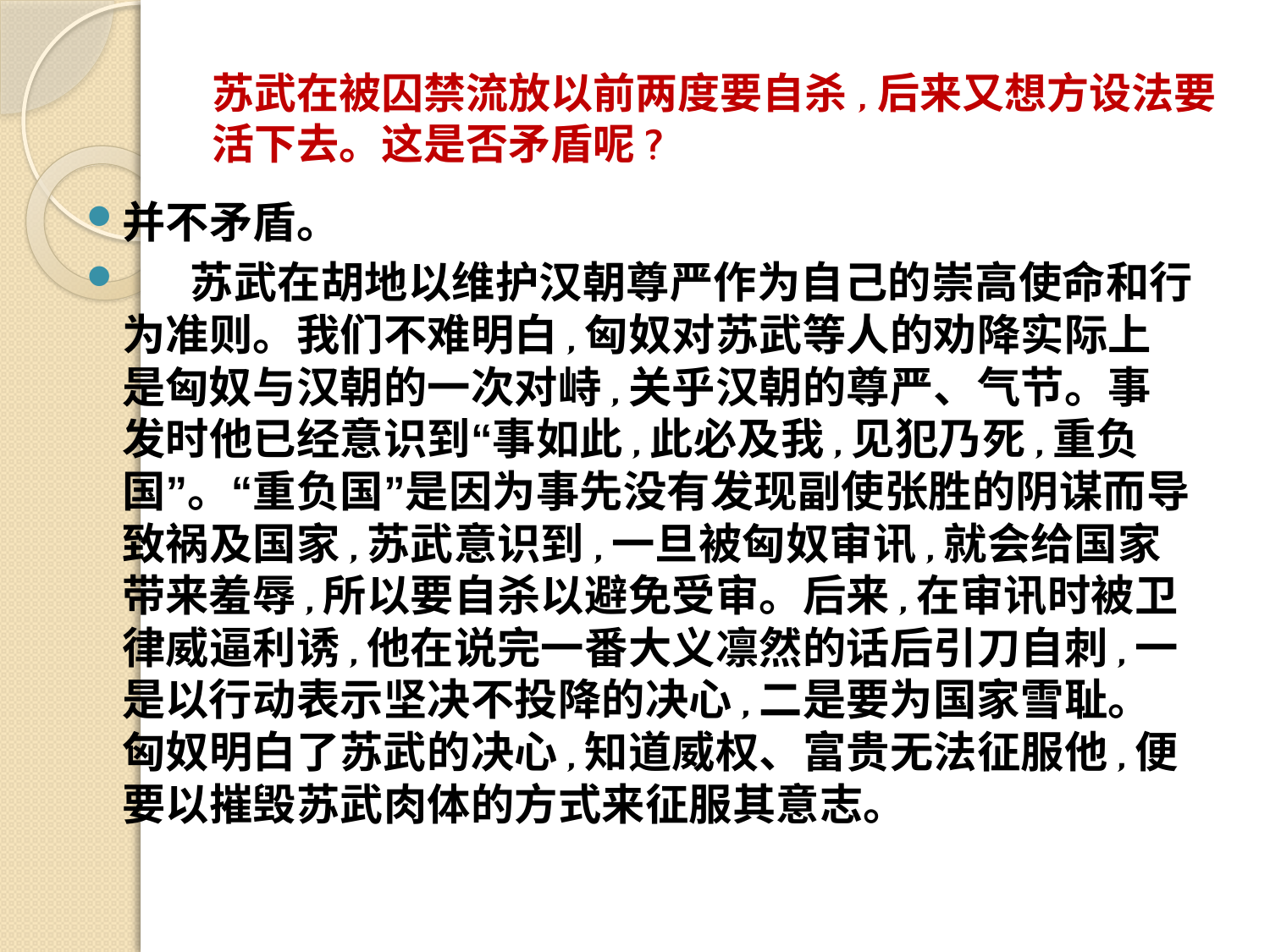

# 苏武在被囚禁流放以前两度要自杀,后来又想方设法要活下去。这是否矛盾呢?
并不矛盾。
     苏武在胡地以维护汉朝尊严作为自己的崇高使命和行为准则。我们不难明白,匈奴对苏武等人的劝降实际上是匈奴与汉朝的一次对峙,关乎汉朝的尊严、气节。事发时他已经意识到“事如此,此必及我,见犯乃死,重负国”。“重负国”是因为事先没有发现副使张胜的阴谋而导致祸及国家,苏武意识到,一旦被匈奴审讯,就会给国家带来羞辱,所以要自杀以避免受审。后来,在审讯时被卫律威逼利诱,他在说完一番大义凛然的话后引刀自刺,一是以行动表示坚决不投降的决心,二是要为国家雪耻。匈奴明白了苏武的决心,知道威权、富贵无法征服他,便要以摧毁苏武肉体的方式来征服其意志。